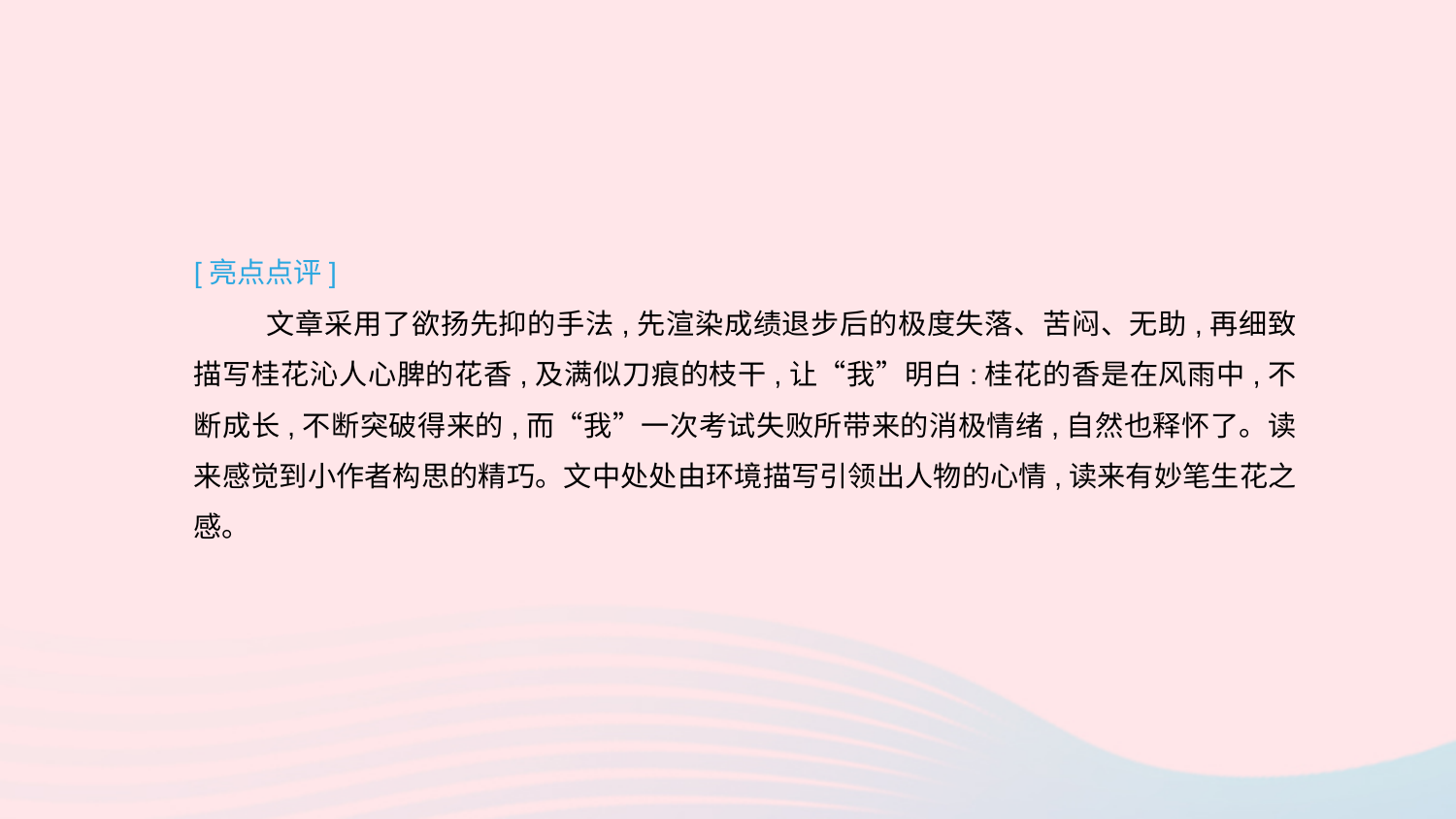

[亮点点评]
文章采用了欲扬先抑的手法,先渲染成绩退步后的极度失落、苦闷、无助,再细致描写桂花沁人心脾的花香,及满似刀痕的枝干,让“我”明白:桂花的香是在风雨中,不断成长,不断突破得来的,而“我”一次考试失败所带来的消极情绪,自然也释怀了。读来感觉到小作者构思的精巧。文中处处由环境描写引领出人物的心情,读来有妙笔生花之感。